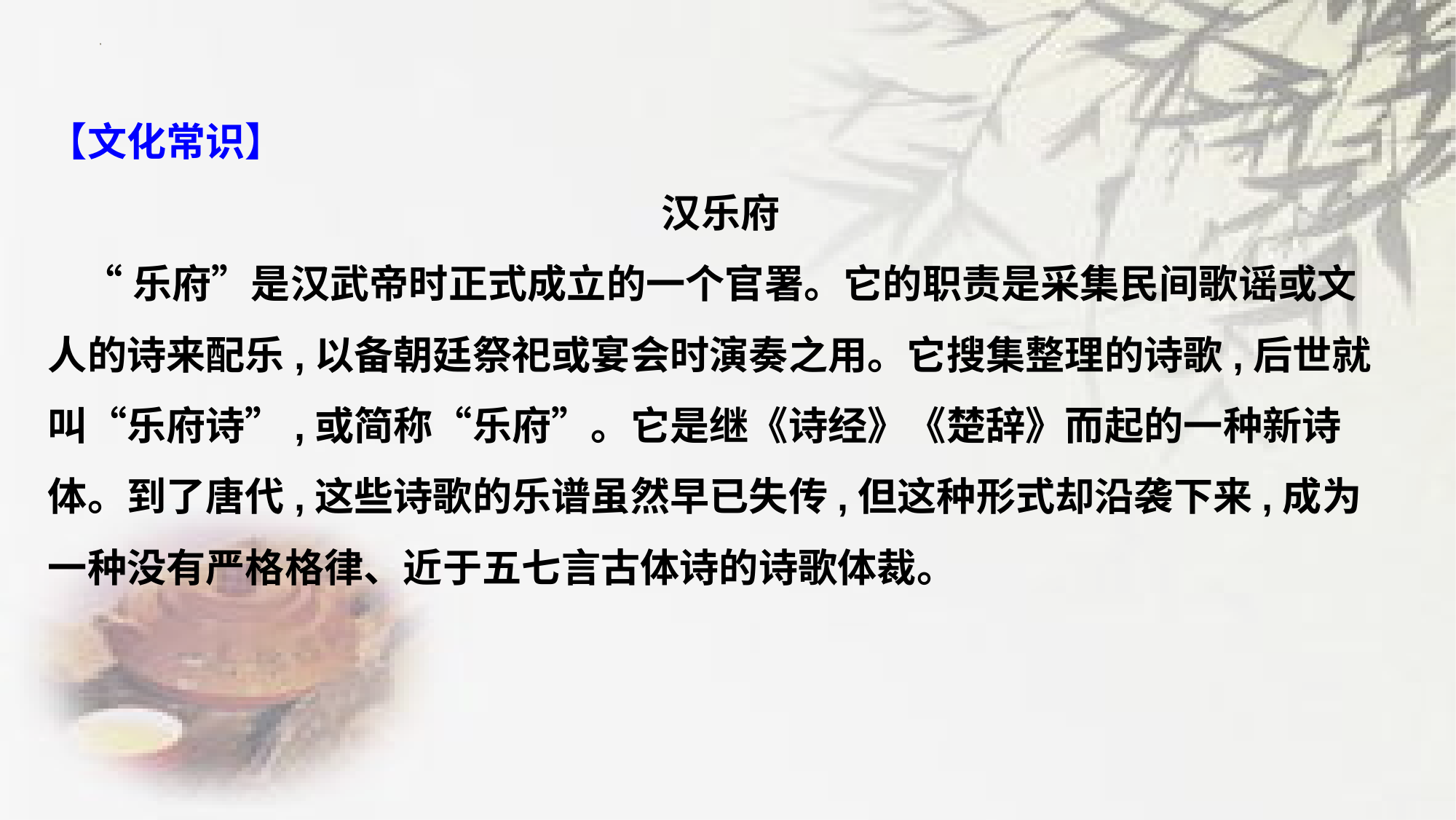

【文化常识】
汉乐府
    “乐府”是汉武帝时正式成立的一个官署。它的职责是采集民间歌谣或文人的诗来配乐,以备朝廷祭祀或宴会时演奏之用。它搜集整理的诗歌,后世就叫“乐府诗”,或简称“乐府”。它是继《诗经》《楚辞》而起的一种新诗体。到了唐代,这些诗歌的乐谱虽然早已失传,但这种形式却沿袭下来,成为一种没有严格格律、近于五七言古体诗的诗歌体裁。